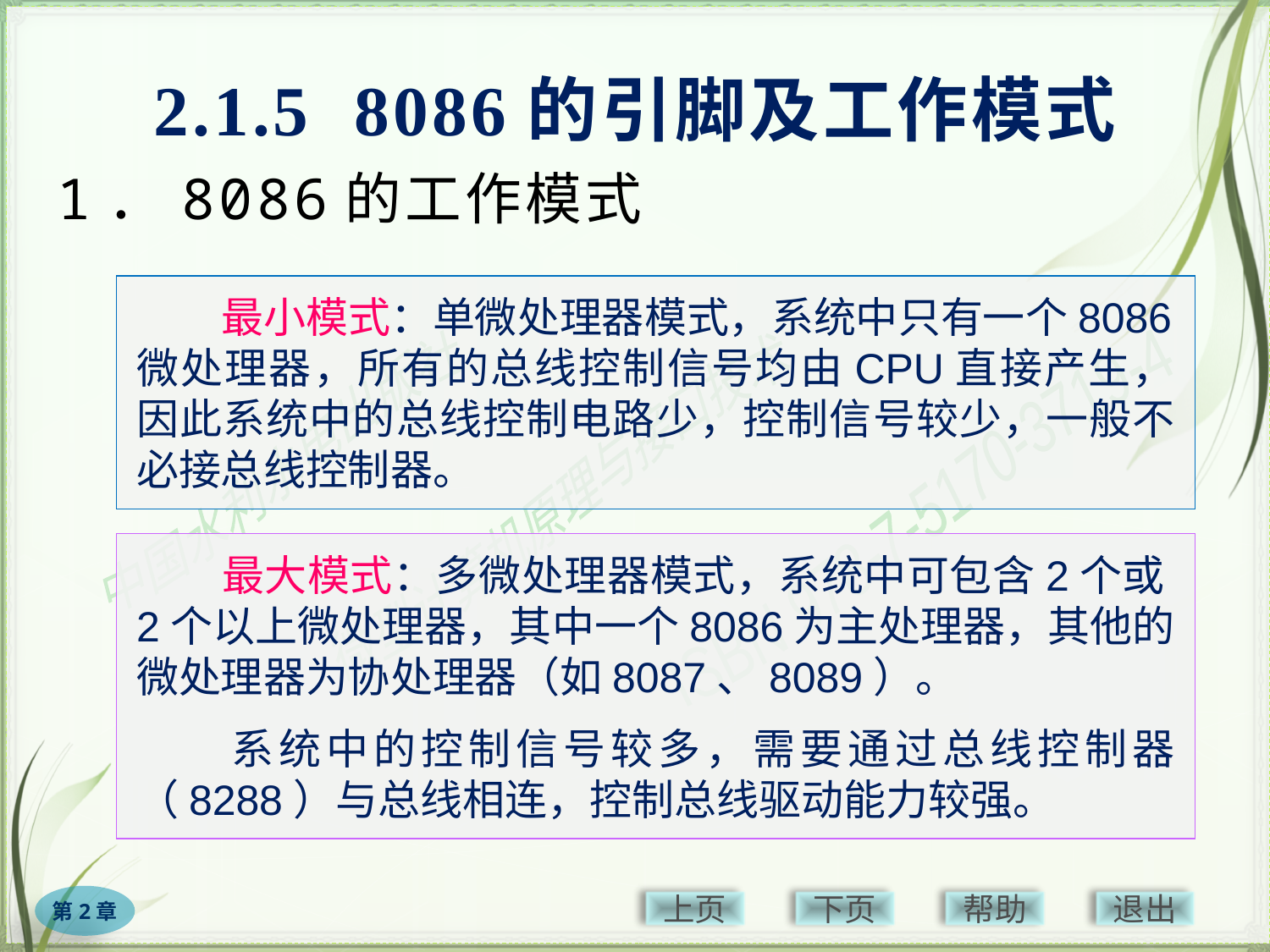

# 2.1.5  8086的引脚及工作模式
1．8086的工作模式
　　最小模式：单微处理器模式，系统中只有一个8086微处理器，所有的总线控制信号均由CPU直接产生，因此系统中的总线控制电路少，控制信号较少，一般不必接总线控制器。
　　最大模式：多微处理器模式，系统中可包含2个或2个以上微处理器，其中一个8086为主处理器，其他的微处理器为协处理器（如8087、8089）。
　　系统中的控制信号较多，需要通过总线控制器（8288）与总线相连，控制总线驱动能力较强。